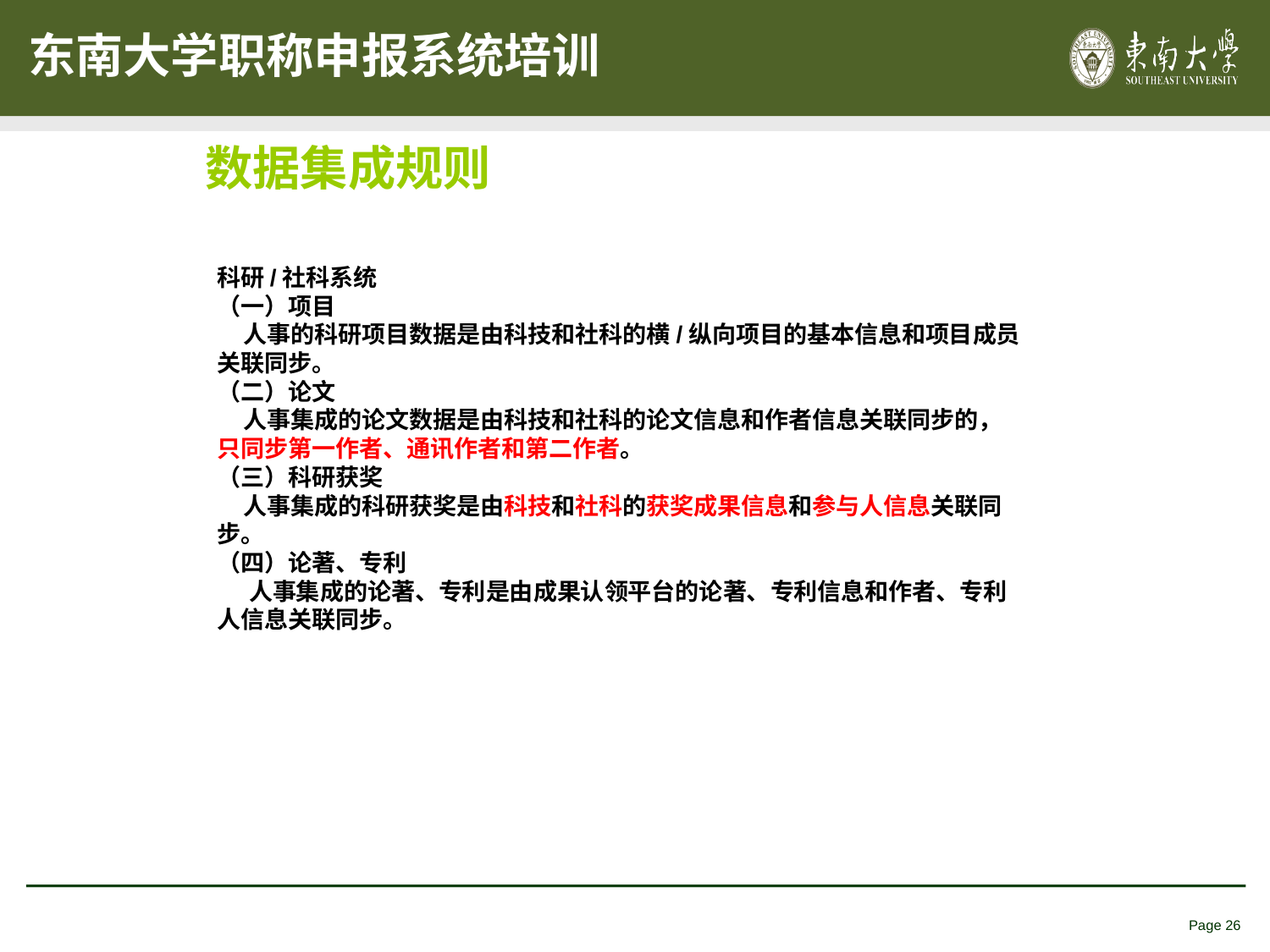

# 数据集成规则
科研/社科系统
（一）项目
    人事的科研项目数据是由科技和社科的横/纵向项目的基本信息和项目成员关联同步。
（二）论文
    人事集成的论文数据是由科技和社科的论文信息和作者信息关联同步的，只同步第一作者、通讯作者和第二作者。
（三）科研获奖
    人事集成的科研获奖是由科技和社科的获奖成果信息和参与人信息关联同步。
（四）论著、专利
     人事集成的论著、专利是由成果认领平台的论著、专利信息和作者、专利人信息关联同步。